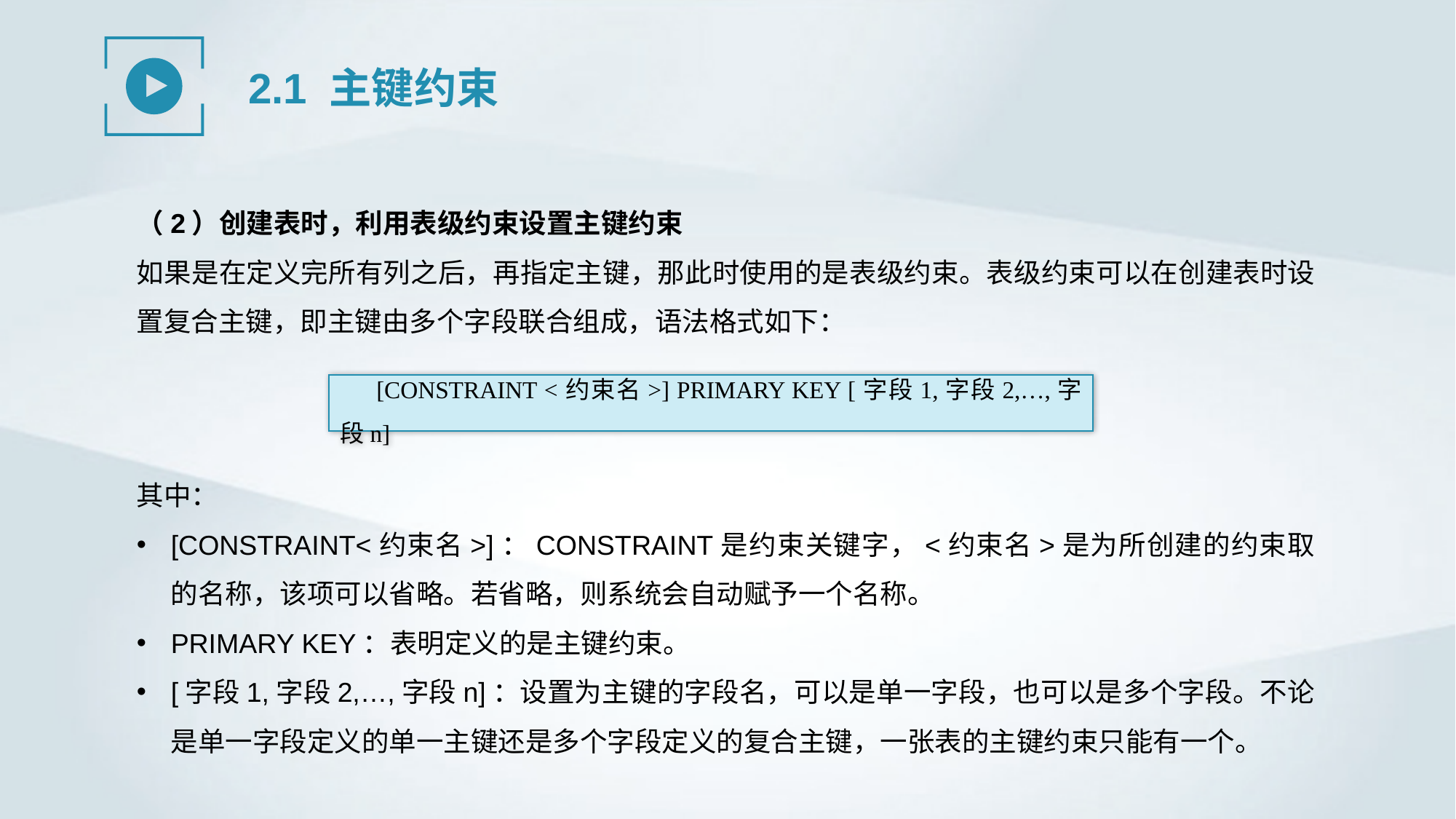

2.1 主键约束
（2）创建表时，利用表级约束设置主键约束
如果是在定义完所有列之后，再指定主键，那此时使用的是表级约束。表级约束可以在创建表时设置复合主键，即主键由多个字段联合组成，语法格式如下：
[CONSTRAINT <约束名>] PRIMARY KEY [字段1,字段2,…,字段n]
其中：
[CONSTRAINT<约束名>]：CONSTRAINT是约束关键字，<约束名>是为所创建的约束取的名称，该项可以省略。若省略，则系统会自动赋予一个名称。
PRIMARY KEY：表明定义的是主键约束。
[字段1,字段2,…,字段n]：设置为主键的字段名，可以是单一字段，也可以是多个字段。不论是单一字段定义的单一主键还是多个字段定义的复合主键，一张表的主键约束只能有一个。